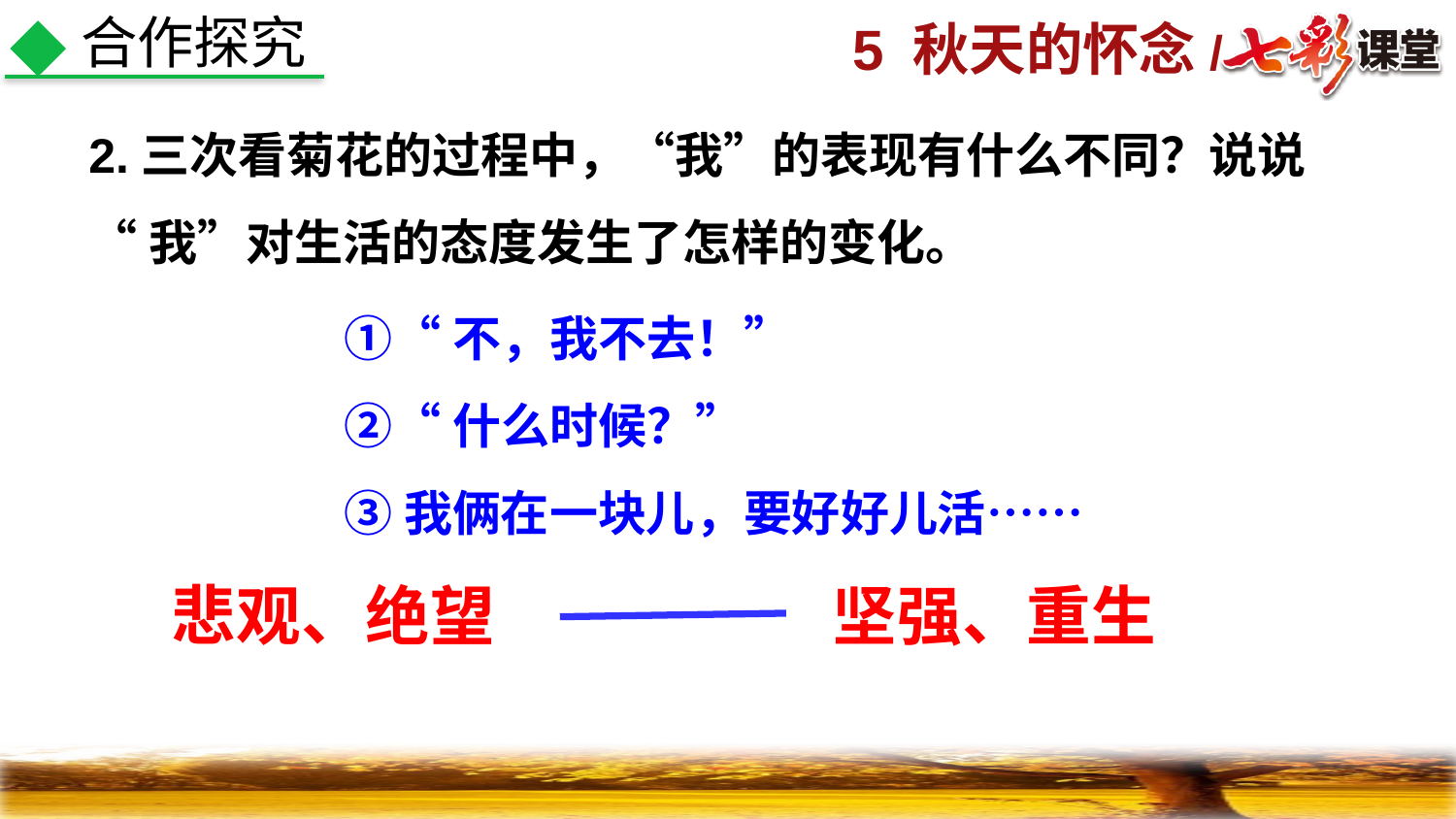

合作探究

2.三次看菊花的过程中，“我”的表现有什么不同？说说
“我”对生活的态度发生了怎样的变化。
①“不，我不去！”
②“什么时候？”
③我俩在一块儿，要好好儿活……
悲观、绝望
坚强、重生